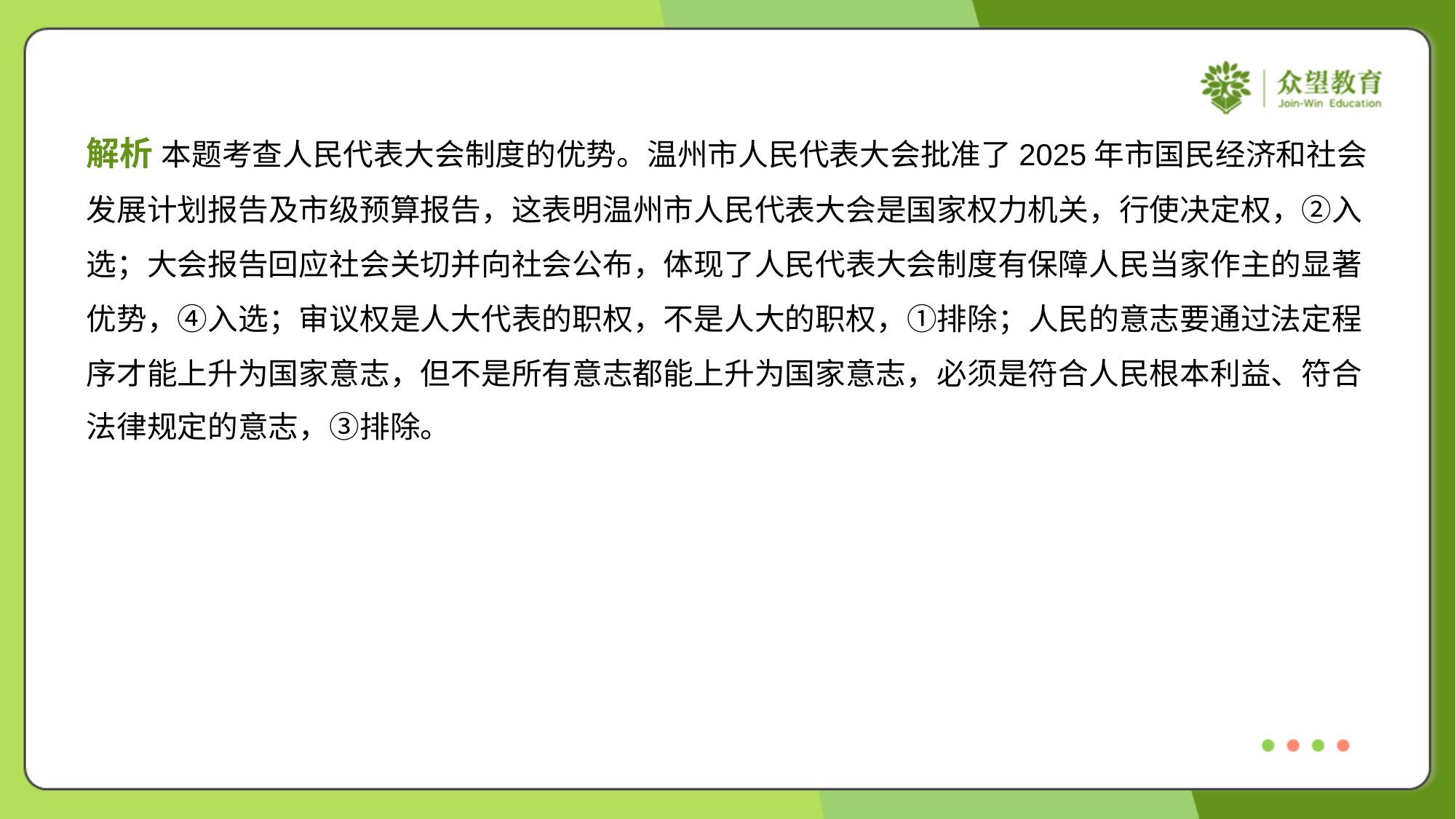

解析 本题考查人民代表大会制度的优势。温州市人民代表大会批准了2025年市国民经济和社会
发展计划报告及市级预算报告，这表明温州市人民代表大会是国家权力机关，行使决定权，②入
选；大会报告回应社会关切并向社会公布，体现了人民代表大会制度有保障人民当家作主的显著
优势，④入选；审议权是人大代表的职权，不是人大的职权，①排除；人民的意志要通过法定程
序才能上升为国家意志，但不是所有意志都能上升为国家意志，必须是符合人民根本利益、符合
法律规定的意志，③排除。